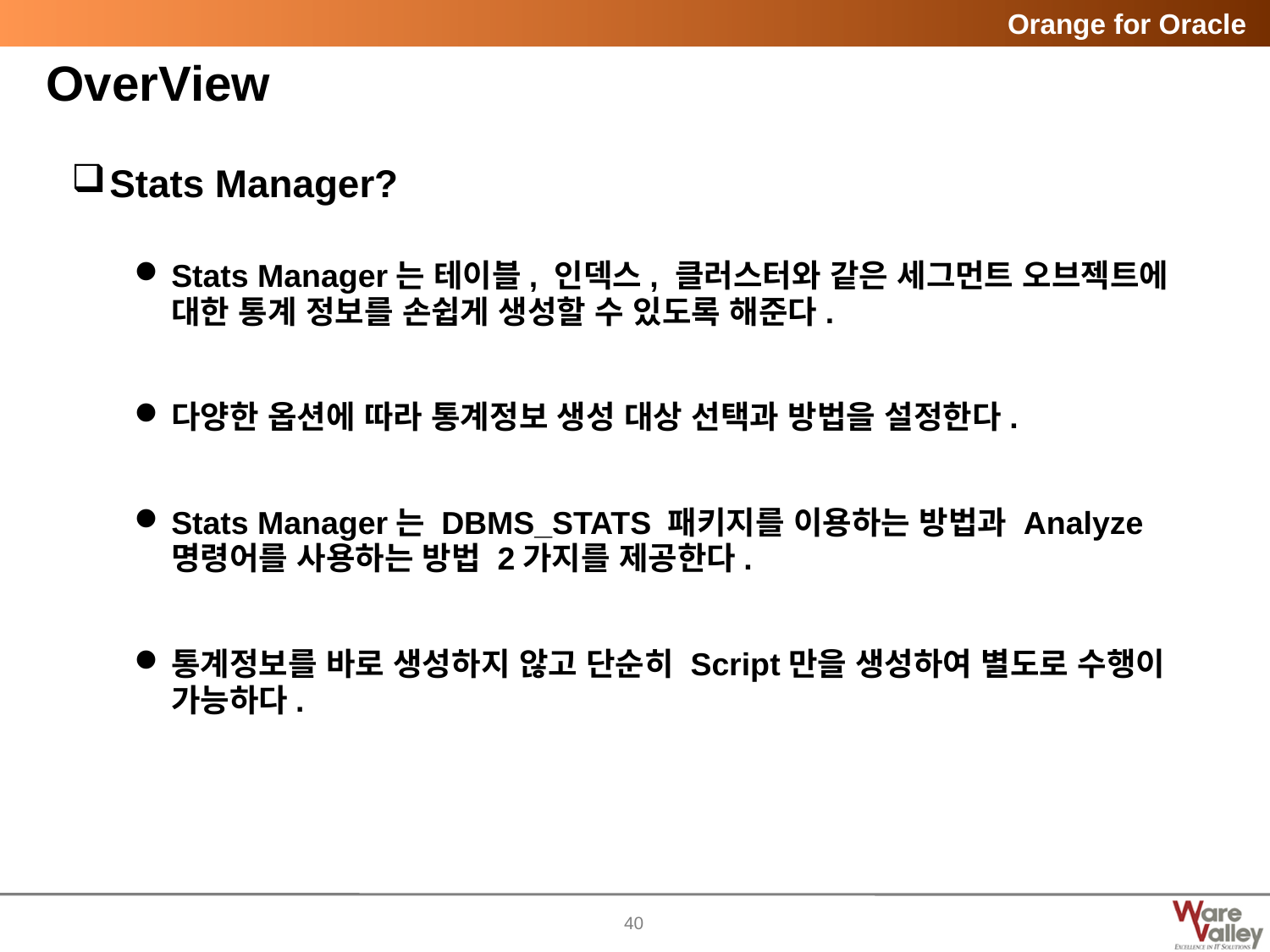

# OverView
Stats Manager?

Stats Manager는 테이블, 인덱스, 클러스터와 같은 세그먼트 오브젝트에 대한 통계 정보를 손쉽게 생성할 수 있도록 해준다.

다양한 옵션에 따라 통계정보 생성 대상 선택과 방법을 설정한다.

Stats Manager는 DBMS_STATS 패키지를 이용하는 방법과 Analyze 명령어를 사용하는 방법 2가지를 제공한다.

통계정보를 바로 생성하지 않고 단순히 Script만을 생성하여 별도로 수행이 가능하다.